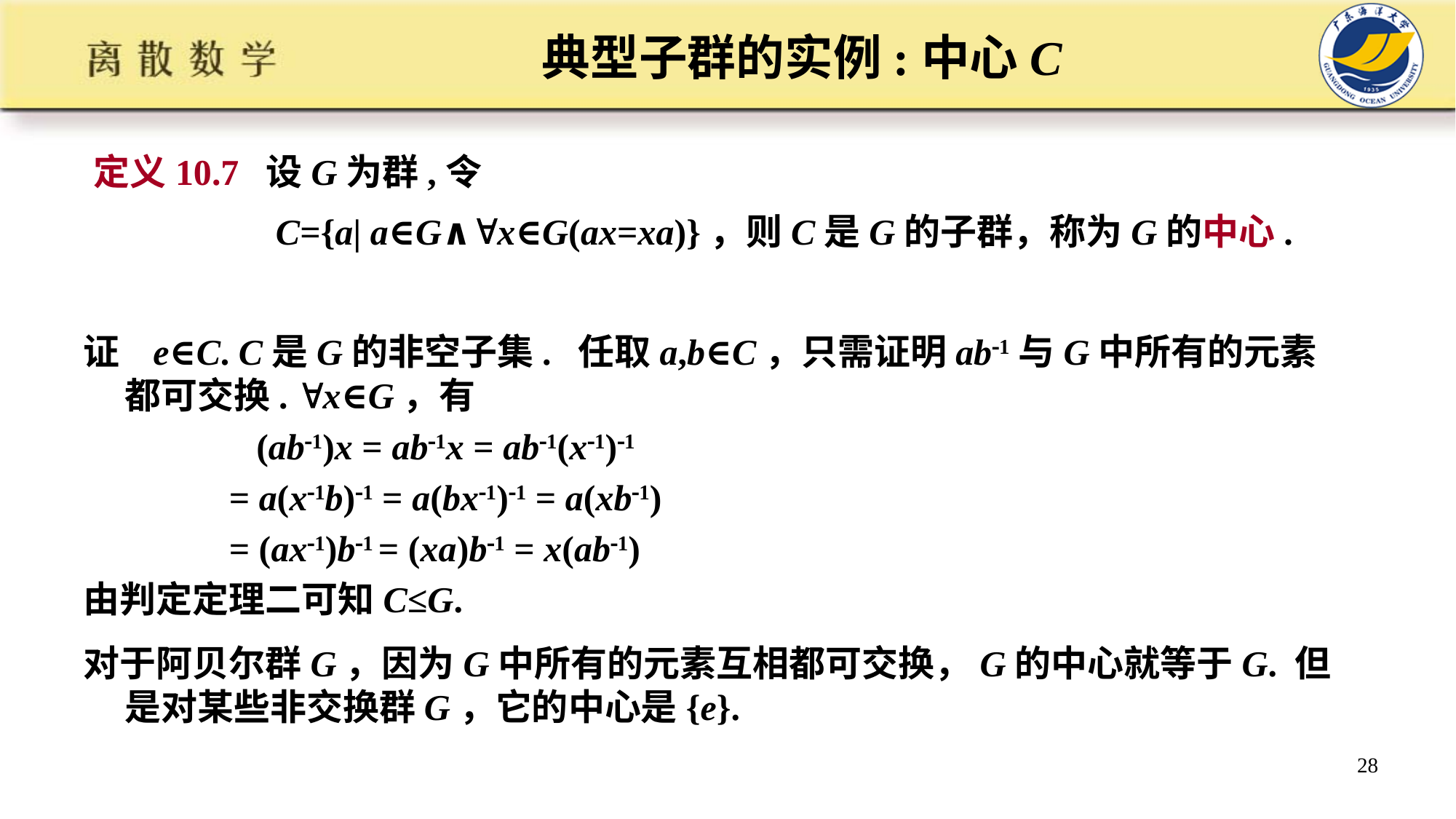

# 典型子群的实例:中心C
定义10.7  设G为群,令
                    C={a| a∈G∧∀x∈G(ax=xa)}，则C是G的子群，称为G的中心.
证   e∈C. C是G的非空子集.  任取a,b∈C，只需证明ab−1与G中所有的元素都可交换. ∀x∈G，有
                   (ab−1)x = ab−1x = ab−1(x−1)−1
                = a(x−1b)−1 = a(bx−1)−1 = a(xb−1)
                = (ax−1)b−1 = (xa)b−1 = x(ab−1)
由判定定理二可知C≤G.
对于阿贝尔群G，因为G中所有的元素互相都可交换，G的中心就等于G. 但是对某些非交换群G，它的中心是{e}.
28